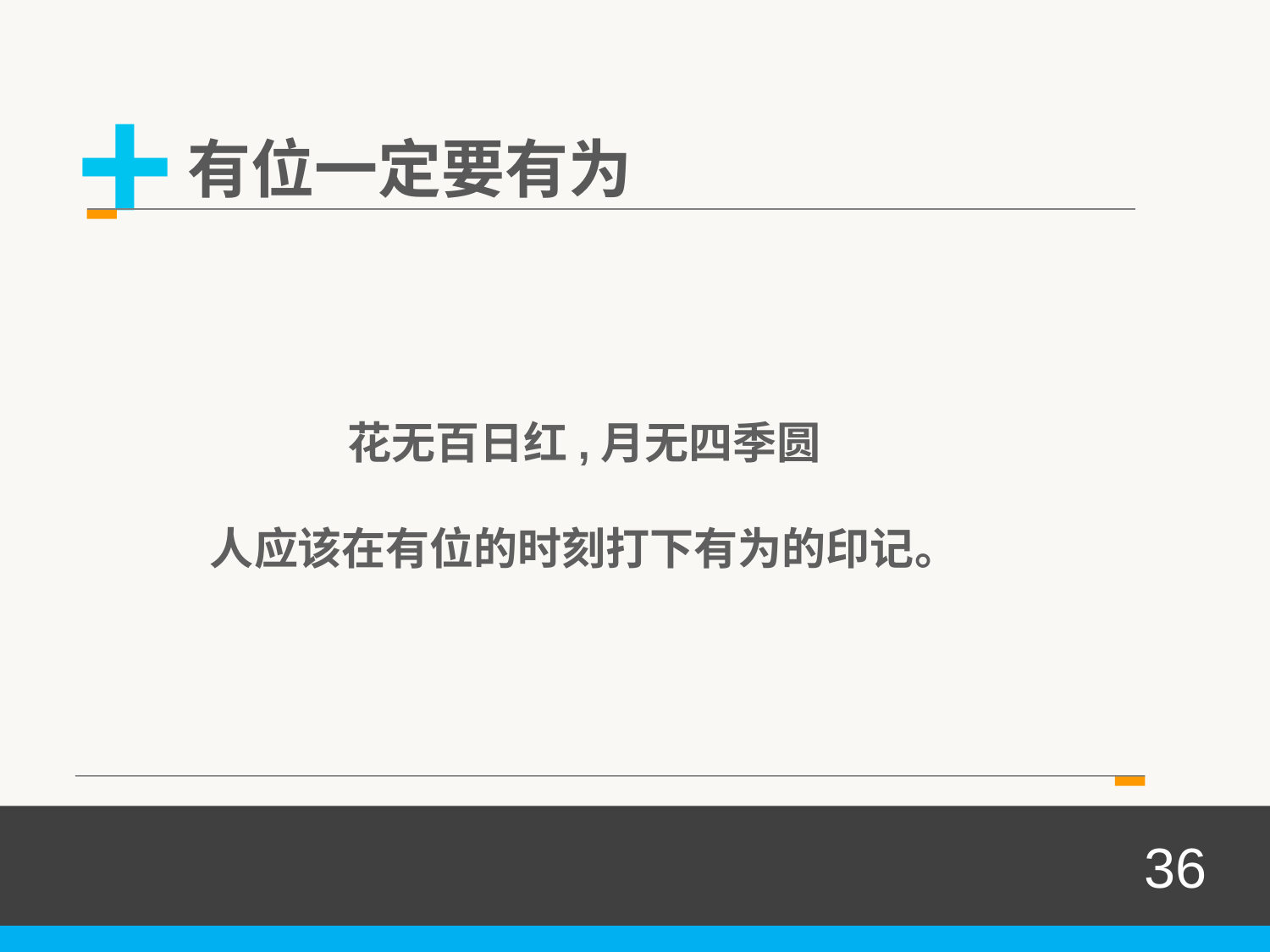

+
有位一定要有为

花无百日红,月无四季圆
人应该在有位的时刻打下有为的印记。

36